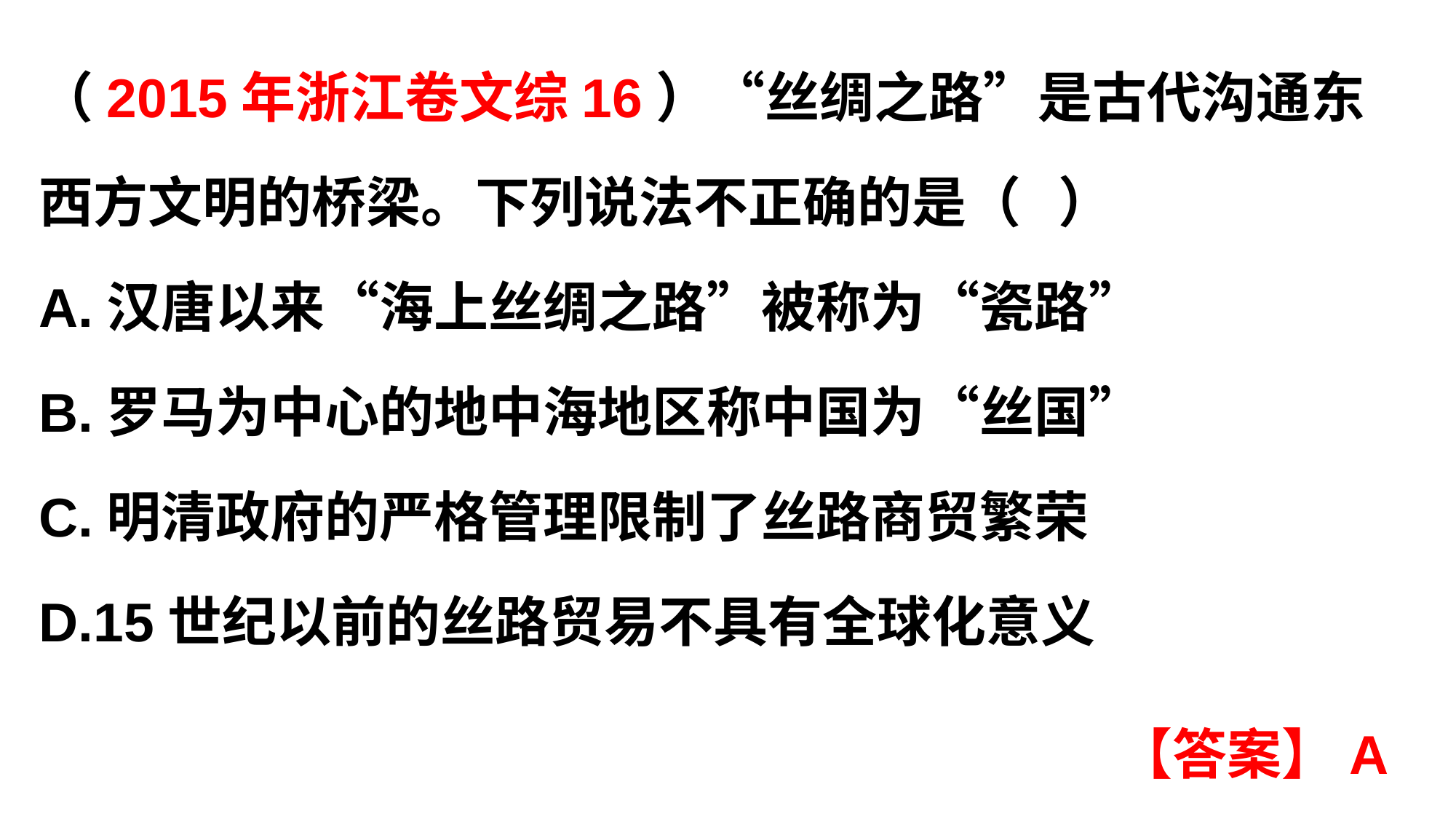

（2015年浙江卷文综16）“丝绸之路”是古代沟通东西方文明的桥梁。下列说法不正确的是（   ）
A.汉唐以来“海上丝绸之路”被称为“瓷路”
B.罗马为中心的地中海地区称中国为“丝国”
C.明清政府的严格管理限制了丝路商贸繁荣
D.15世纪以前的丝路贸易不具有全球化意义

【答案】A